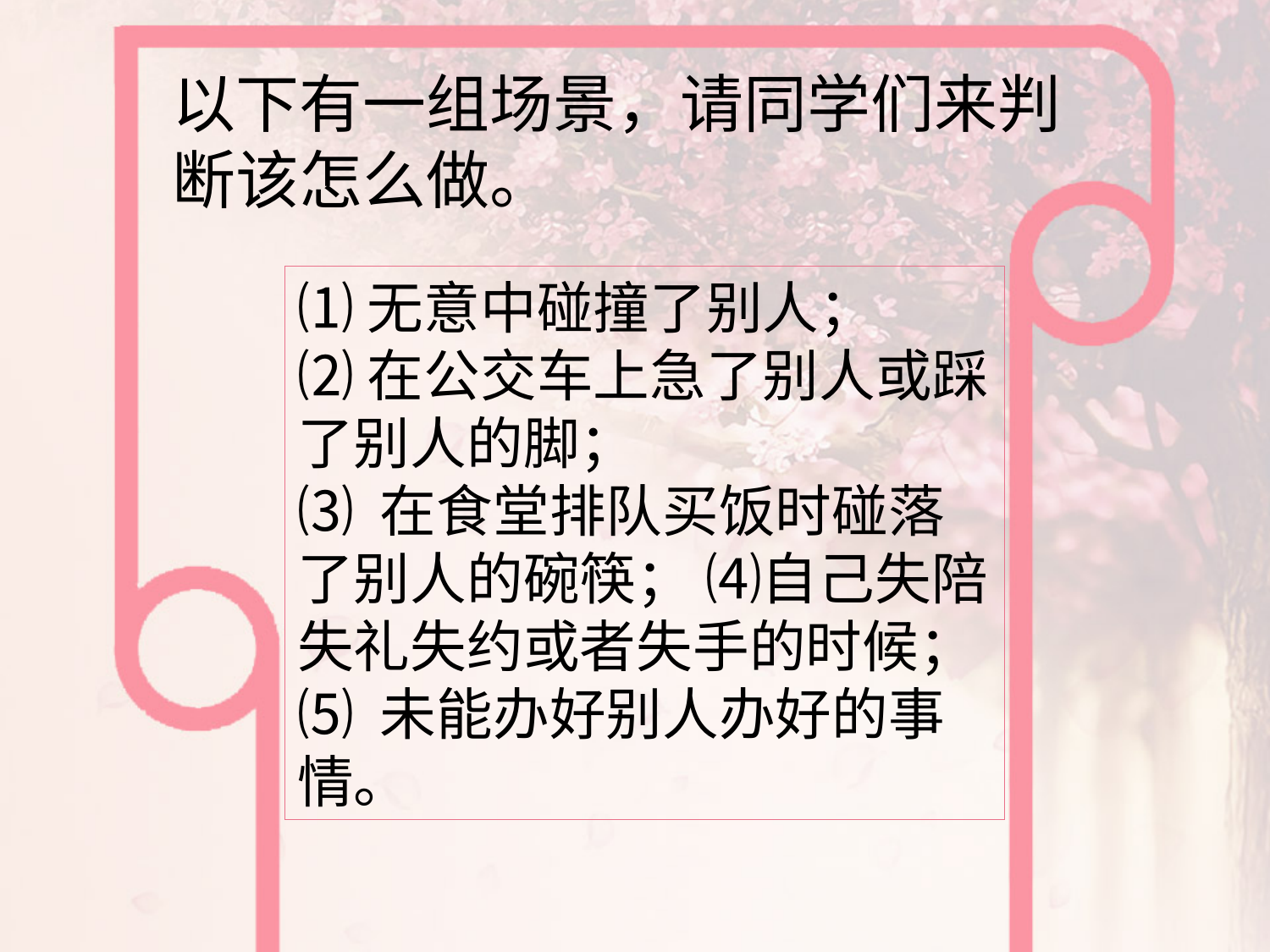

以下有一组场景，请同学们来判断该怎么做。
⑴无意中碰撞了别人；
⑵在公交车上急了别人或踩了别人的脚；
⑶ 在食堂排队买饭时碰落了别人的碗筷； ⑷自己失陪失礼失约或者失手的时候；
⑸ 未能办好别人办好的事情。